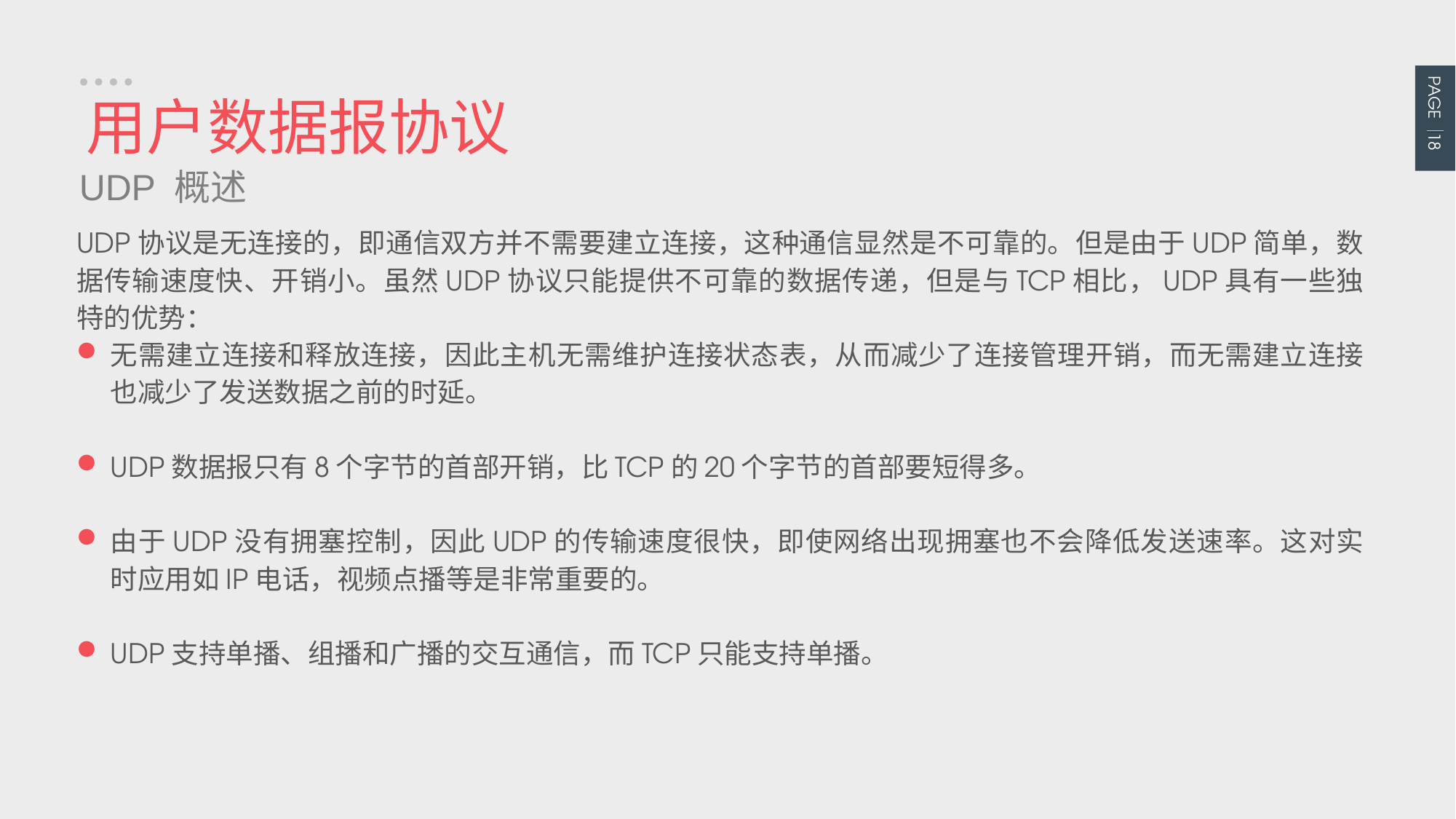

PAGE   18
用户数据报协议
UDP 概述
UDP协议是无连接的，即通信双方并不需要建立连接，这种通信显然是不可靠的。但是由于UDP简单，数据传输速度快、开销小。虽然UDP协议只能提供不可靠的数据传递，但是与TCP相比，UDP具有一些独特的优势：
无需建立连接和释放连接，因此主机无需维护连接状态表，从而减少了连接管理开销，而无需建立连接也减少了发送数据之前的时延。

UDP数据报只有8个字节的首部开销，比TCP的20个字节的首部要短得多。

由于UDP没有拥塞控制，因此UDP的传输速度很快，即使网络出现拥塞也不会降低发送速率。这对实时应用如IP电话，视频点播等是非常重要的。

UDP支持单播、组播和广播的交互通信，而TCP只能支持单播。